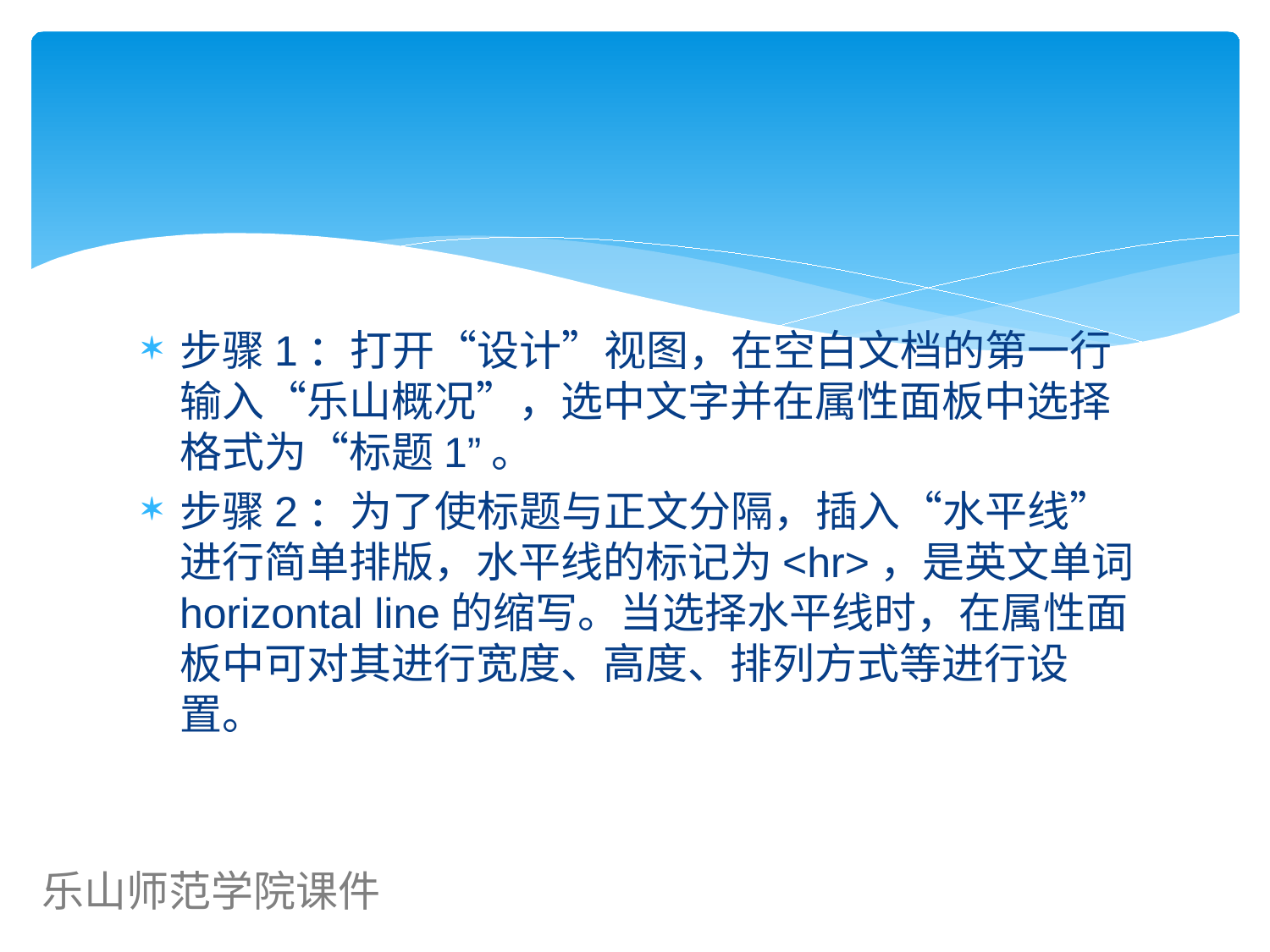

#
步骤1：打开“设计”视图，在空白文档的第一行输入“乐山概况”，选中文字并在属性面板中选择格式为“标题1”。
步骤2：为了使标题与正文分隔，插入“水平线”进行简单排版，水平线的标记为<hr>，是英文单词horizontal line的缩写。当选择水平线时，在属性面板中可对其进行宽度、高度、排列方式等进行设置。